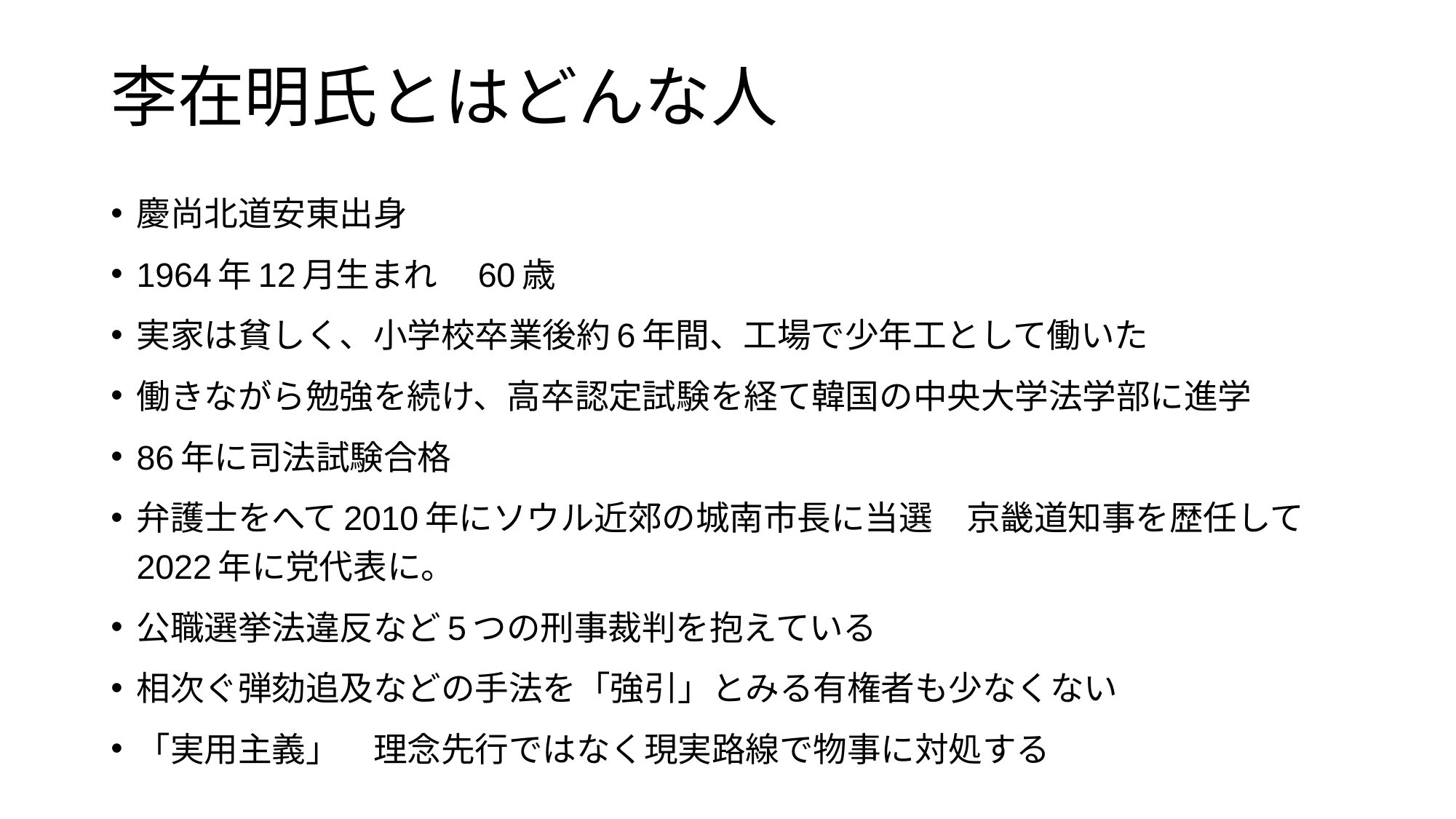

# 李在明氏とはどんな人
慶尚北道安東出身
1964年12月生まれ　60歳
実家は貧しく、小学校卒業後約6年間、工場で少年工として働いた
働きながら勉強を続け、高卒認定試験を経て韓国の中央大学法学部に進学
86年に司法試験合格
弁護士をへて2010年にソウル近郊の城南市長に当選　京畿道知事を歴任して2022年に党代表に。
公職選挙法違反など5つの刑事裁判を抱えている
相次ぐ弾劾追及などの手法を「強引」とみる有権者も少なくない
「実用主義」　理念先行ではなく現実路線で物事に対処する